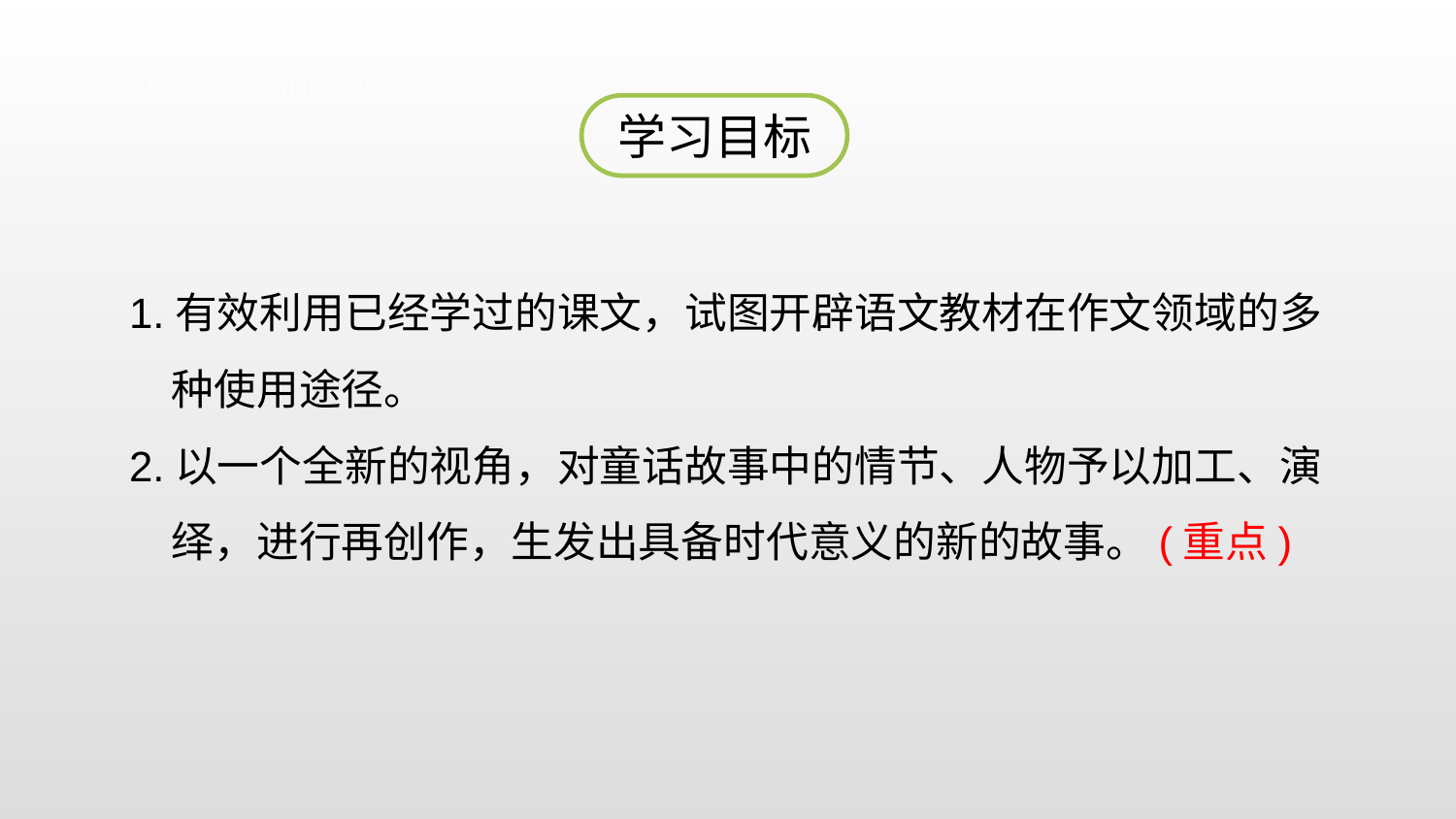

https://www.ypppt.com/
学习目标
1.有效利用已经学过的课文，试图开辟语文教材在作文领域的多种使用途径。
2.以一个全新的视角，对童话故事中的情节、人物予以加工、演绎，进行再创作，生发出具备时代意义的新的故事。(重点)